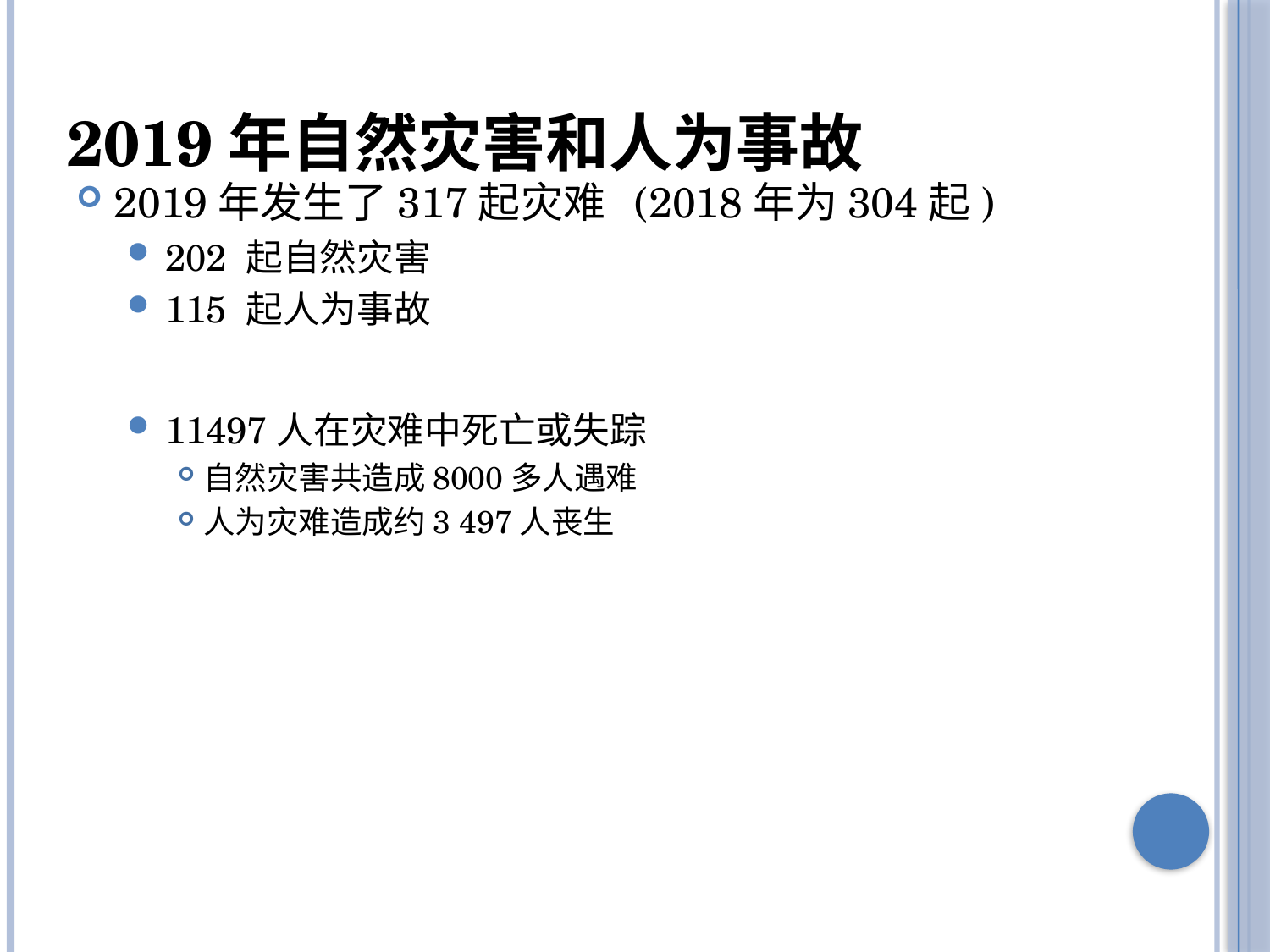

# 2019年自然灾害和人为事故
2019年发生了317起灾难  (2018年为304起)
202 起自然灾害
115 起人为事故

11497人在灾难中死亡或失踪
自然灾害共造成8000多人遇难
人为灾难造成约3 497人丧生